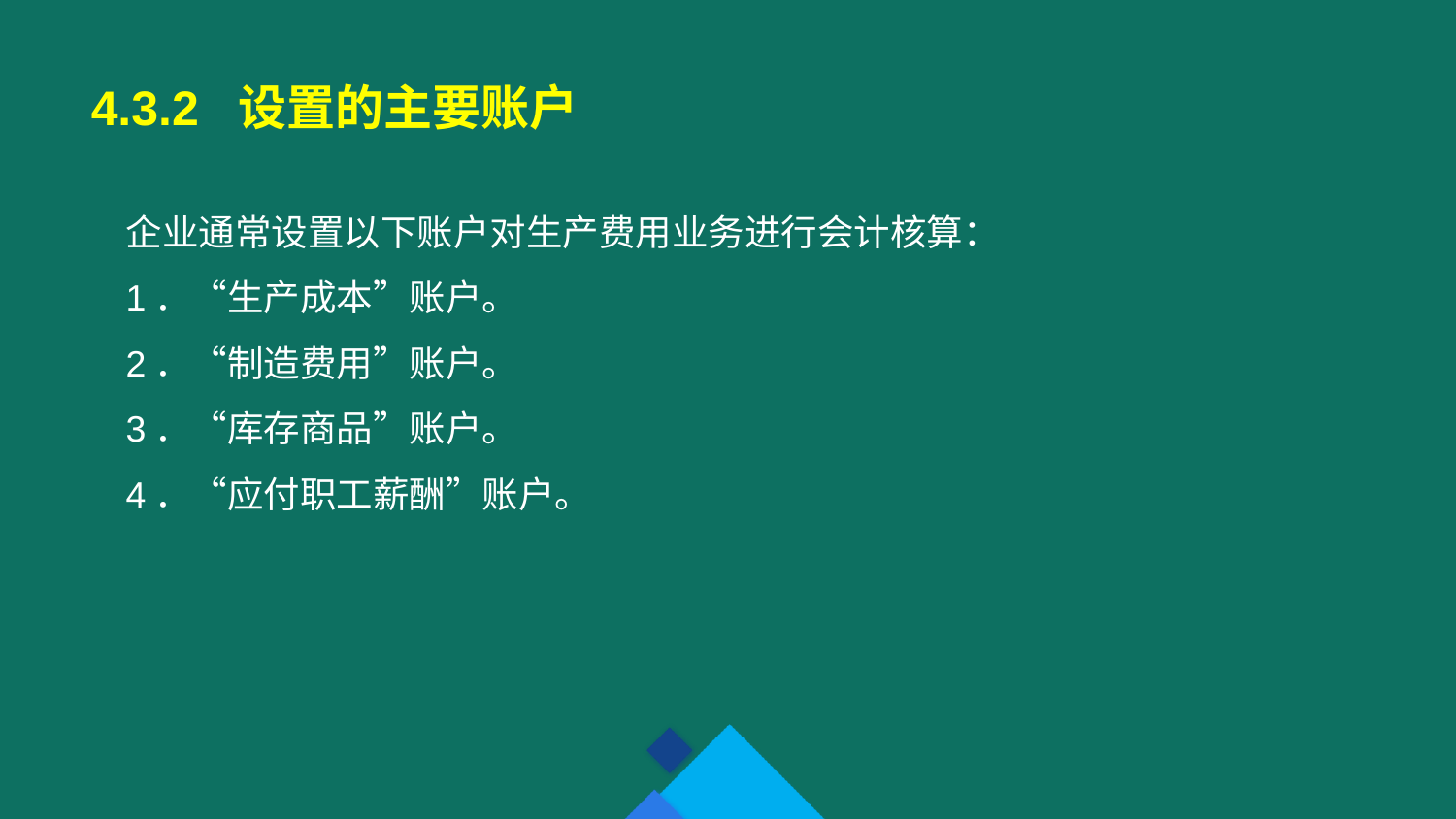

4.3.2  设置的主要账户
企业通常设置以下账户对生产费用业务进行会计核算：
1．“生产成本”账户。
2．“制造费用”账户。
3．“库存商品”账户。
4．“应付职工薪酬”账户。